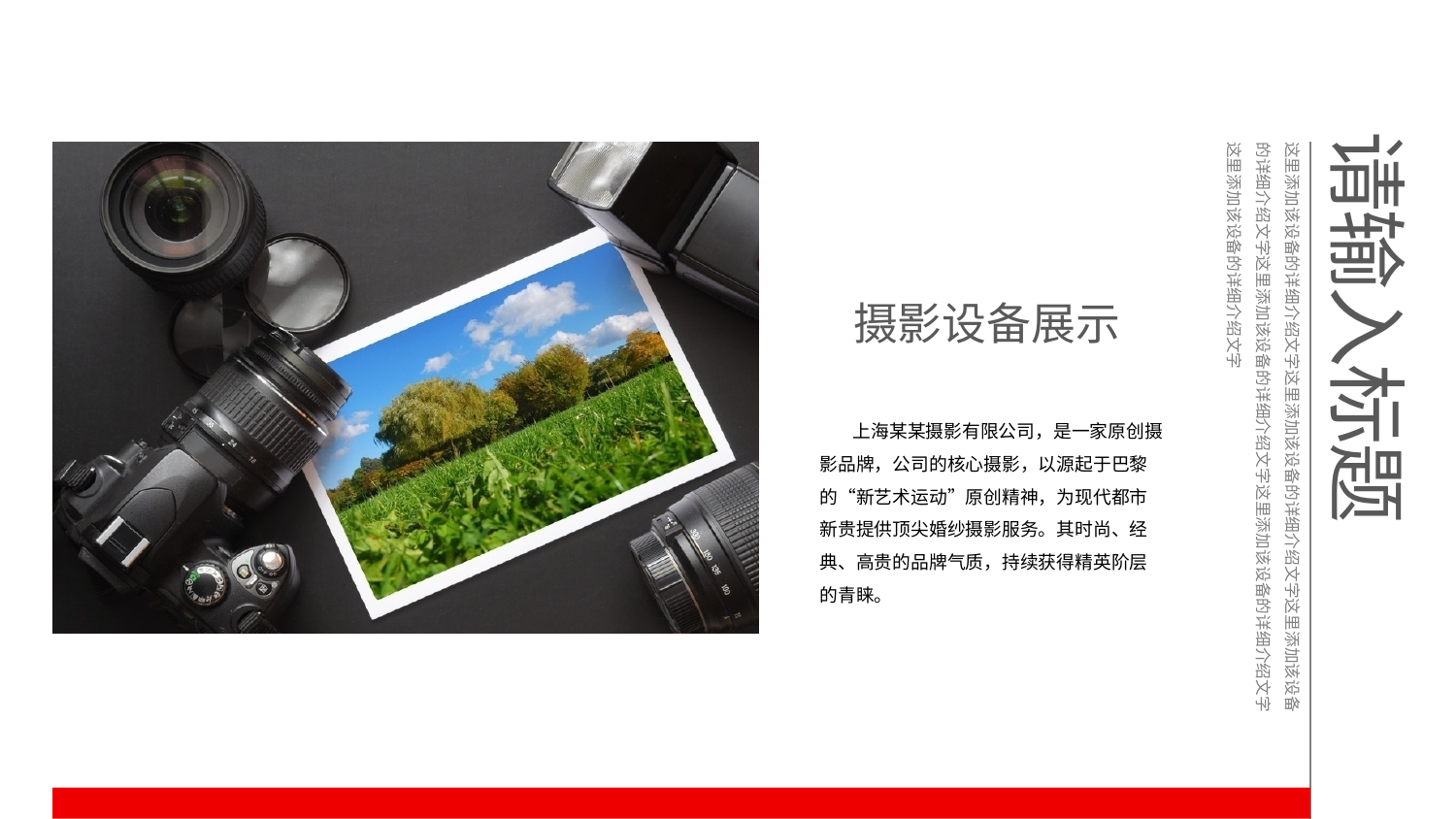

请输入标题
这里添加该设备的详细介绍文字这里添加该设备的详细介绍文字这里添加该设备的详细介绍文字这里添加该设备的详细介绍文字这里添加该设备的详细介绍文字这里添加该设备的详细介绍文字

摄影设备展示
       上海某某摄影有限公司，是一家原创摄影品牌，公司的核心摄影，以源起于巴黎的“新艺术运动”原创精神，为现代都市新贵提供顶尖婚纱摄影服务。其时尚、经典、高贵的品牌气质，持续获得精英阶层的青睐。